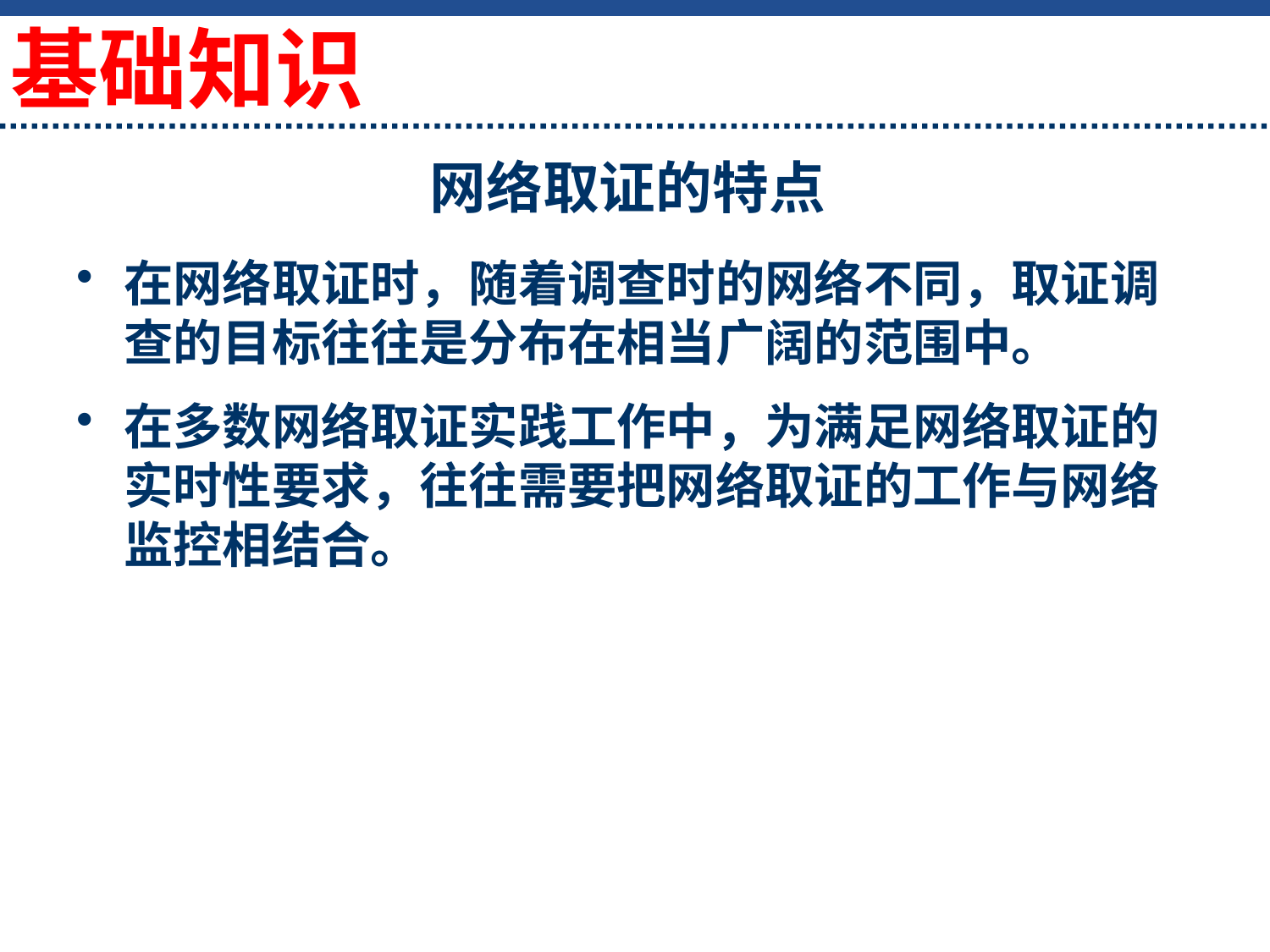

基础知识
# 网络取证的特点
在网络取证时，随着调查时的网络不同，取证调查的目标往往是分布在相当广阔的范围中。
在多数网络取证实践工作中，为满足网络取证的实时性要求，往往需要把网络取证的工作与网络监控相结合。